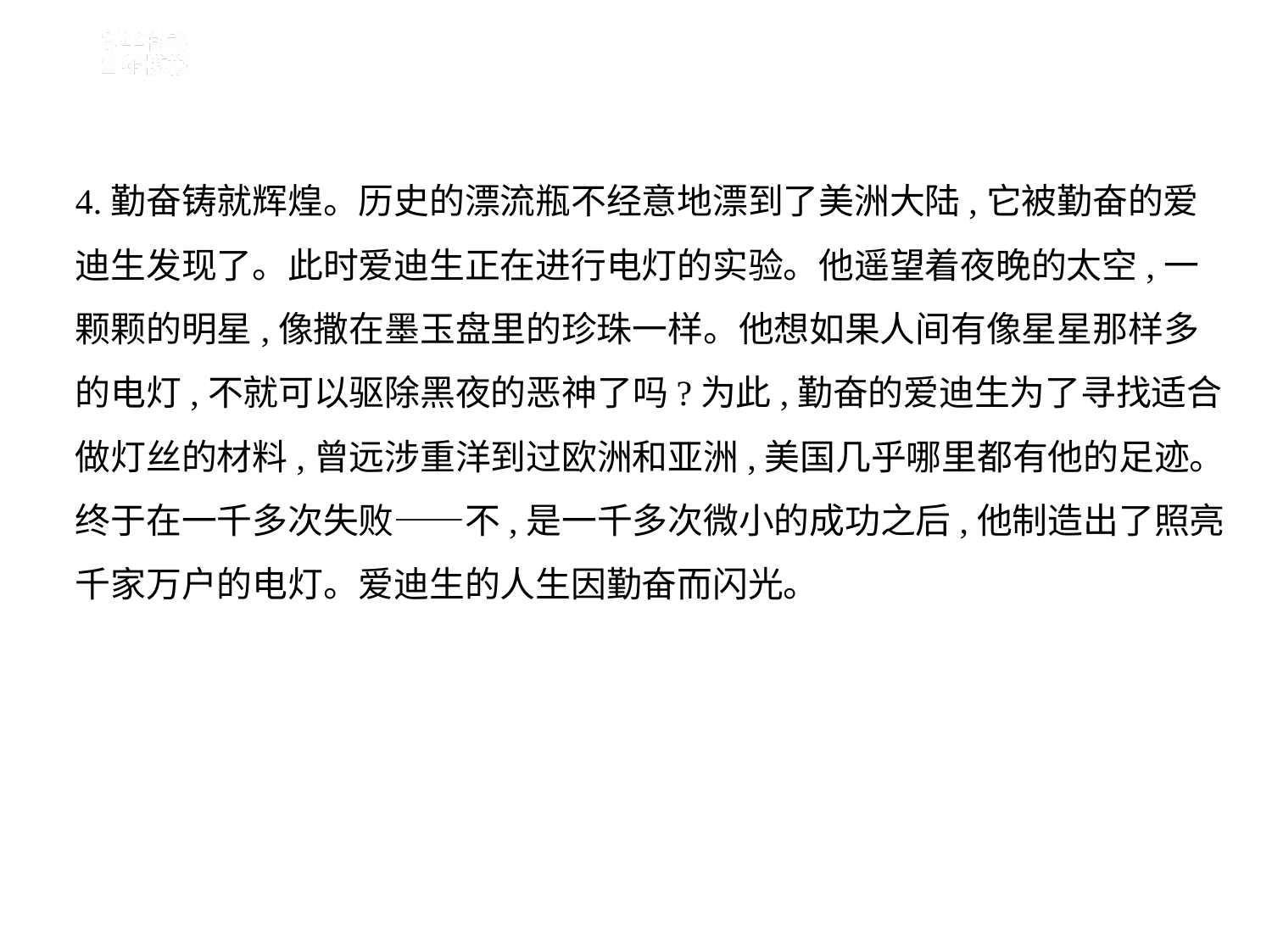

4.勤奋铸就辉煌。历史的漂流瓶不经意地漂到了美洲大陆,它被勤奋的爱
迪生发现了。此时爱迪生正在进行电灯的实验。他遥望着夜晚的太空,一
颗颗的明星,像撒在墨玉盘里的珍珠一样。他想如果人间有像星星那样多
的电灯,不就可以驱除黑夜的恶神了吗?为此,勤奋的爱迪生为了寻找适合
做灯丝的材料,曾远涉重洋到过欧洲和亚洲,美国几乎哪里都有他的足迹。
终于在一千多次失败——不,是一千多次微小的成功之后,他制造出了照亮
千家万户的电灯。爱迪生的人生因勤奋而闪光。